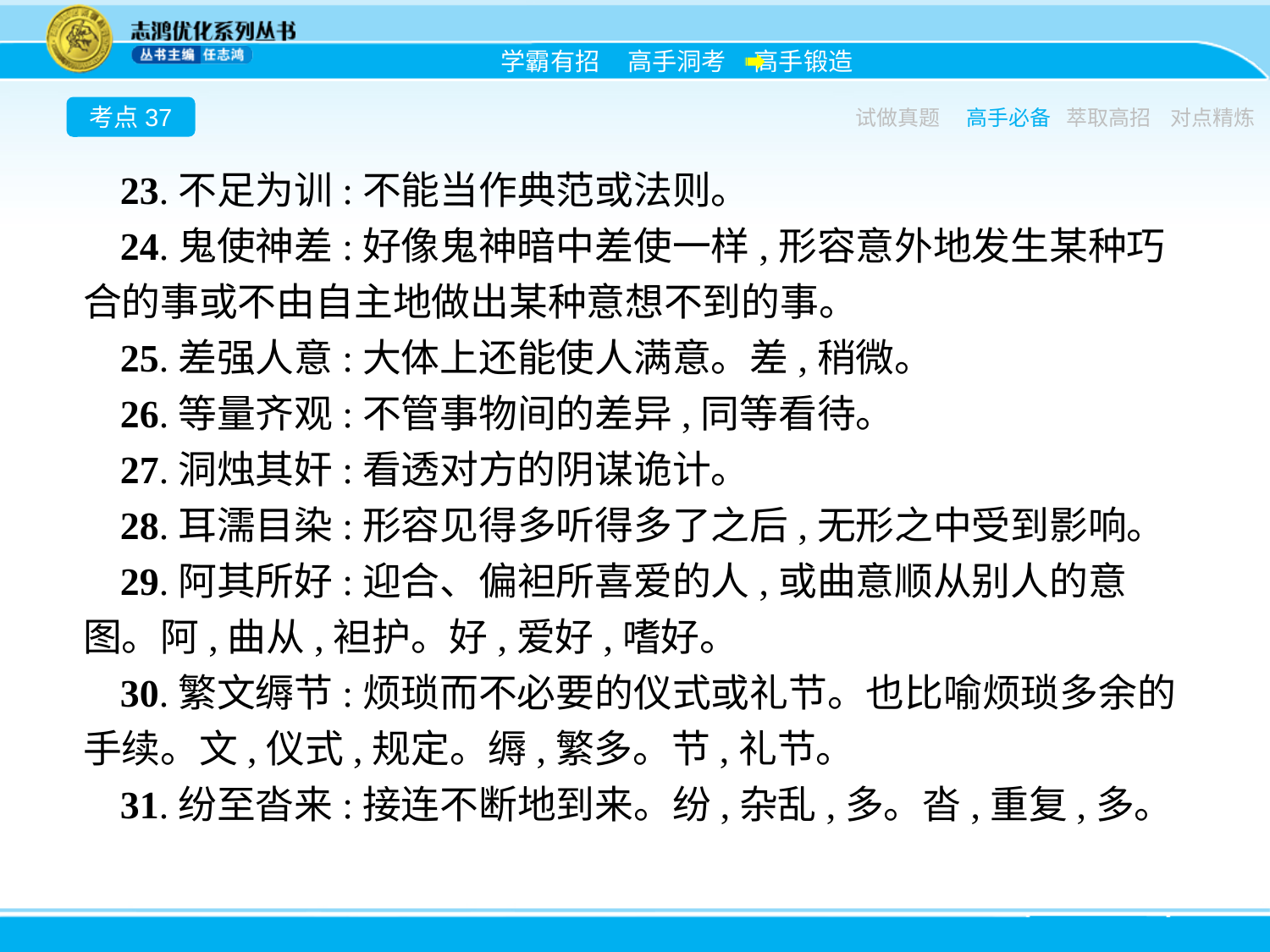

考点37
试做真题
高手必备
萃取高招
对点精炼
23.不足为训:不能当作典范或法则。
24.鬼使神差:好像鬼神暗中差使一样,形容意外地发生某种巧合的事或不由自主地做出某种意想不到的事。
25.差强人意:大体上还能使人满意。差,稍微。
26.等量齐观:不管事物间的差异,同等看待。
27.洞烛其奸:看透对方的阴谋诡计。
28.耳濡目染:形容见得多听得多了之后,无形之中受到影响。
29.阿其所好:迎合、偏袒所喜爱的人,或曲意顺从别人的意图。阿,曲从,袒护。好,爱好,嗜好。
30.繁文缛节:烦琐而不必要的仪式或礼节。也比喻烦琐多余的手续。文,仪式,规定。缛,繁多。节,礼节。
31.纷至沓来:接连不断地到来。纷,杂乱,多。沓,重复,多。